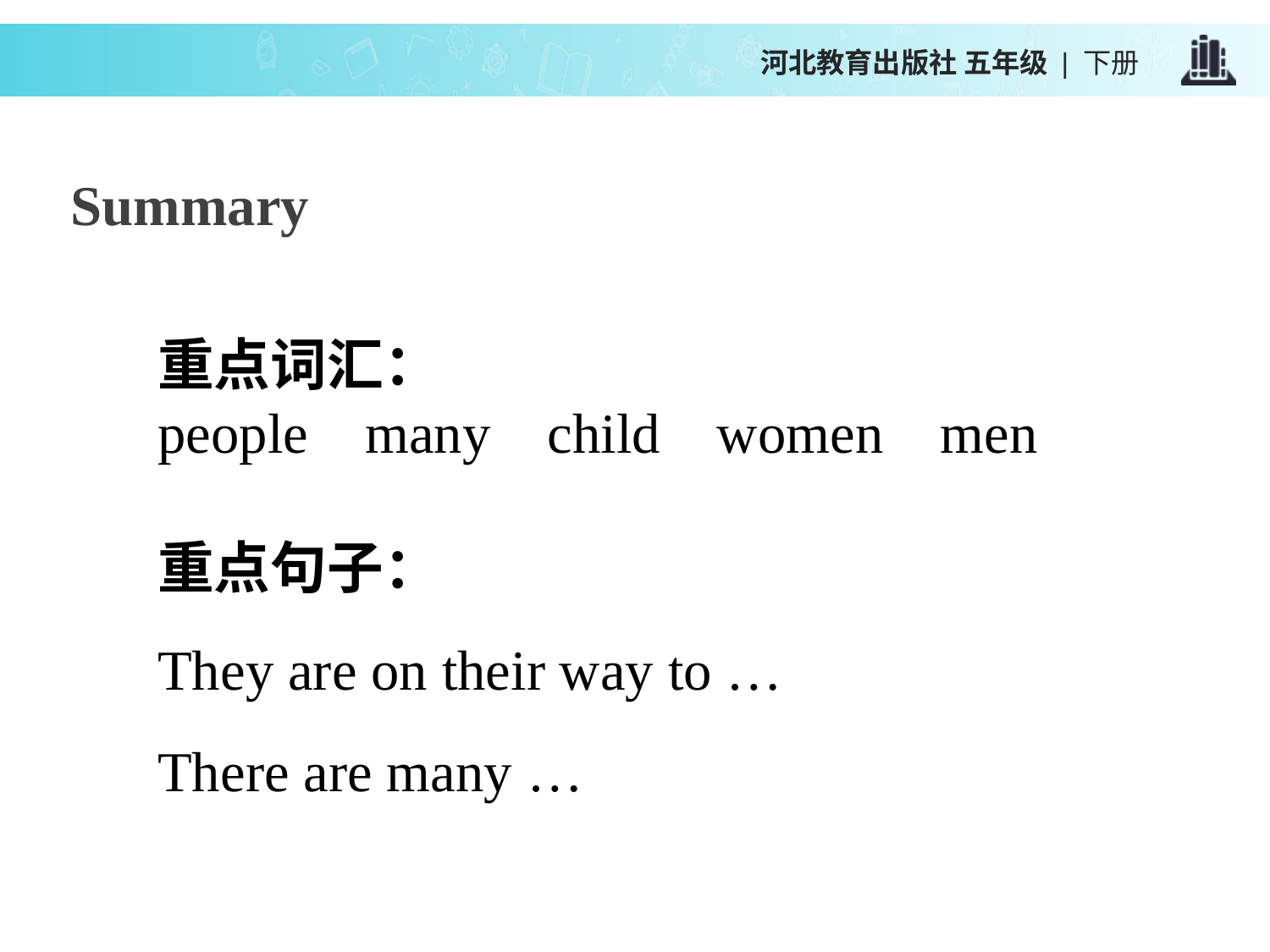

河北教育出版社 五年级 | 下册
Summary
重点词汇：
people    many    child    women    men

重点句子：
They are on their way to …
There are many …